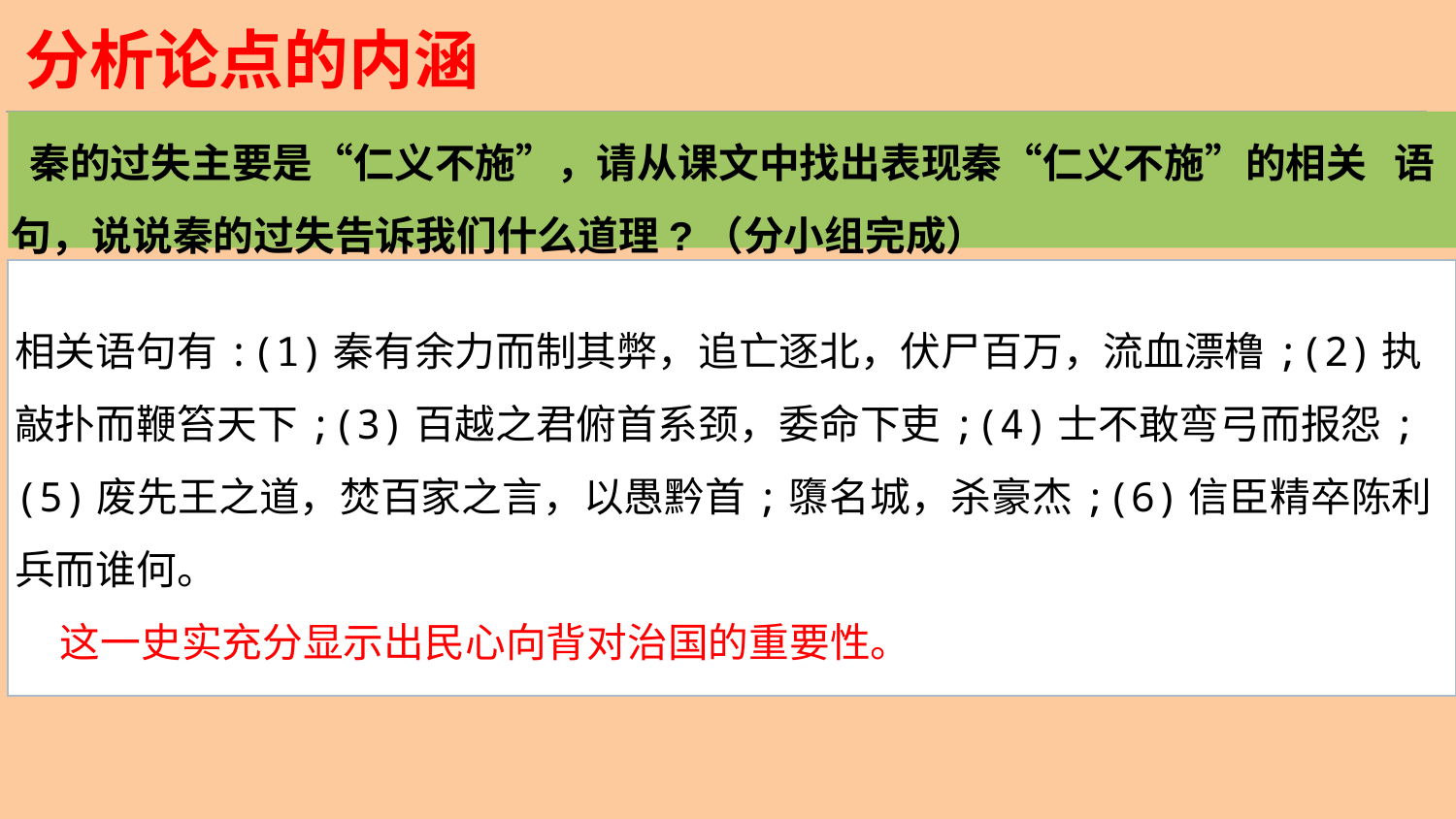

分析论点的内涵

 秦的过失主要是“仁义不施”，请从课文中找出表现秦“仁义不施”的相关   语句，说说秦的过失告诉我们什么道理?（分小组完成）

相关语句有:(1)秦有余力而制其弊，追亡逐北，伏尸百万，流血漂橹;(2)执敲扑而鞭笞天下;(3)百越之君俯首系颈，委命下吏;(4)士不敢弯弓而报怨;(5)废先王之道，焚百家之言，以愚黔首;隳名城，杀豪杰;(6)信臣精卒陈利兵而谁何。
    这一史实充分显示出民心向背对治国的重要性。